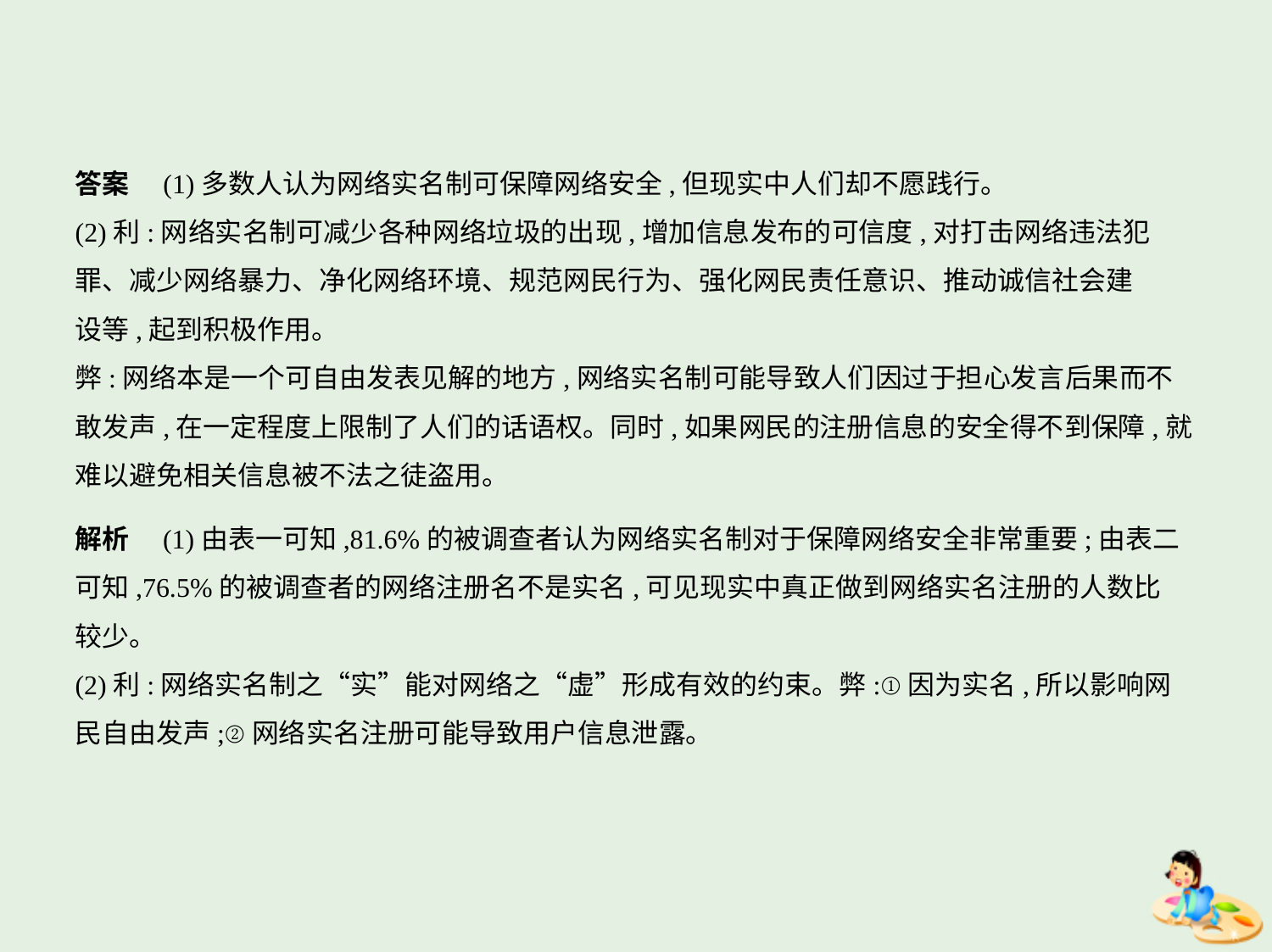

答案　(1)多数人认为网络实名制可保障网络安全,但现实中人们却不愿践行。
(2)利:网络实名制可减少各种网络垃圾的出现,增加信息发布的可信度,对打击网络违法犯
罪、减少网络暴力、净化网络环境、规范网民行为、强化网民责任意识、推动诚信社会建
设等,起到积极作用。
弊:网络本是一个可自由发表见解的地方,网络实名制可能导致人们因过于担心发言后果而不
敢发声,在一定程度上限制了人们的话语权。同时,如果网民的注册信息的安全得不到保障,就
难以避免相关信息被不法之徒盗用。
解析　(1)由表一可知,81.6%的被调查者认为网络实名制对于保障网络安全非常重要;由表二
可知,76.5%的被调查者的网络注册名不是实名,可见现实中真正做到网络实名注册的人数比
较少。
(2)利:网络实名制之“实”能对网络之“虚”形成有效的约束。弊:①因为实名,所以影响网
民自由发声;②网络实名注册可能导致用户信息泄露。